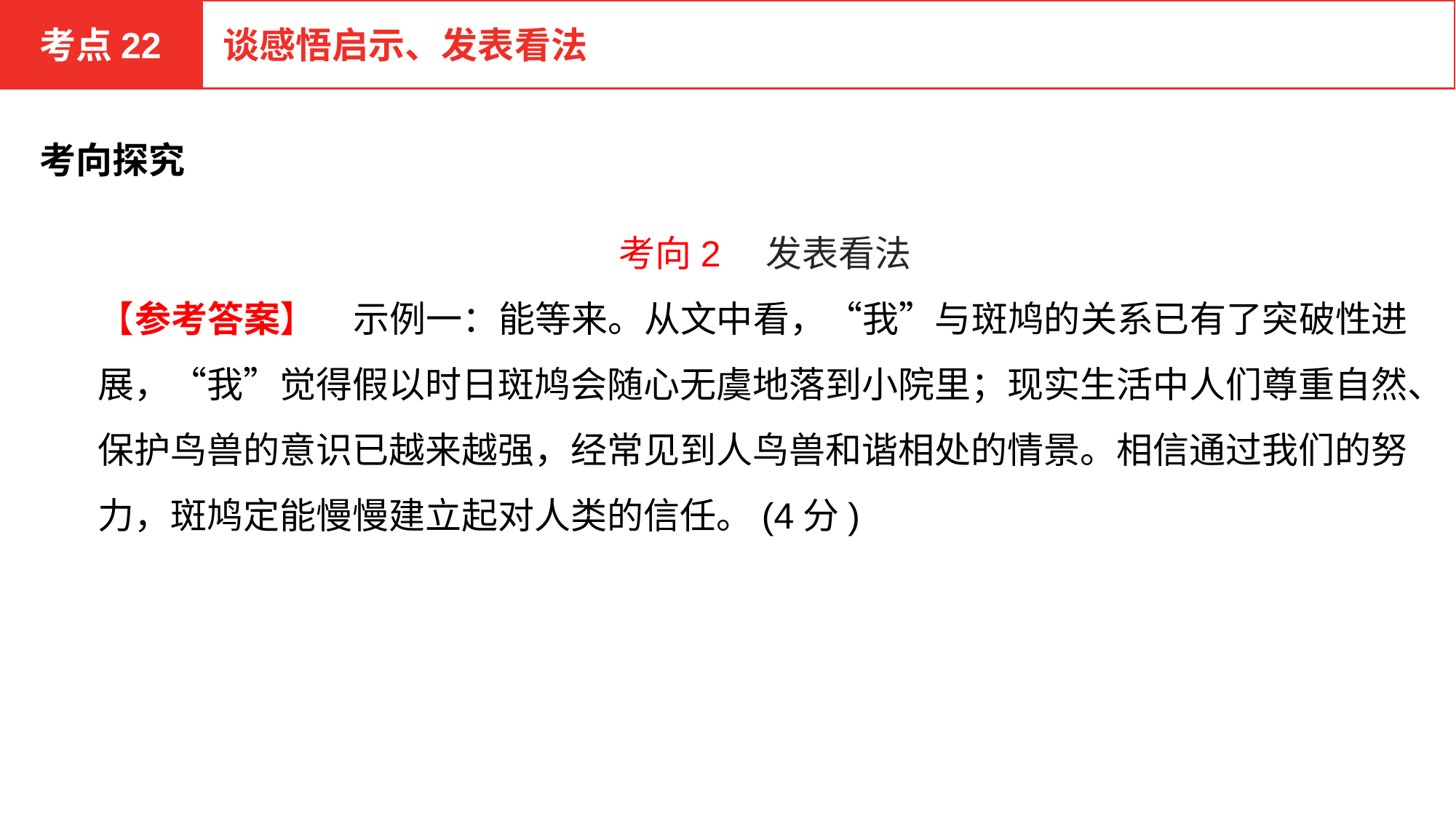

考点22
谈感悟启示、发表看法
考向探究

考向2　发表看法
【参考答案】　示例一：能等来。从文中看，“我”与斑鸠的关系已有了突破性进展，“我”觉得假以时日斑鸠会随心无虞地落到小院里；现实生活中人们尊重自然、保护鸟兽的意识已越来越强，经常见到人鸟兽和谐相处的情景。相信通过我们的努力，斑鸠定能慢慢建立起对人类的信任。(4分)